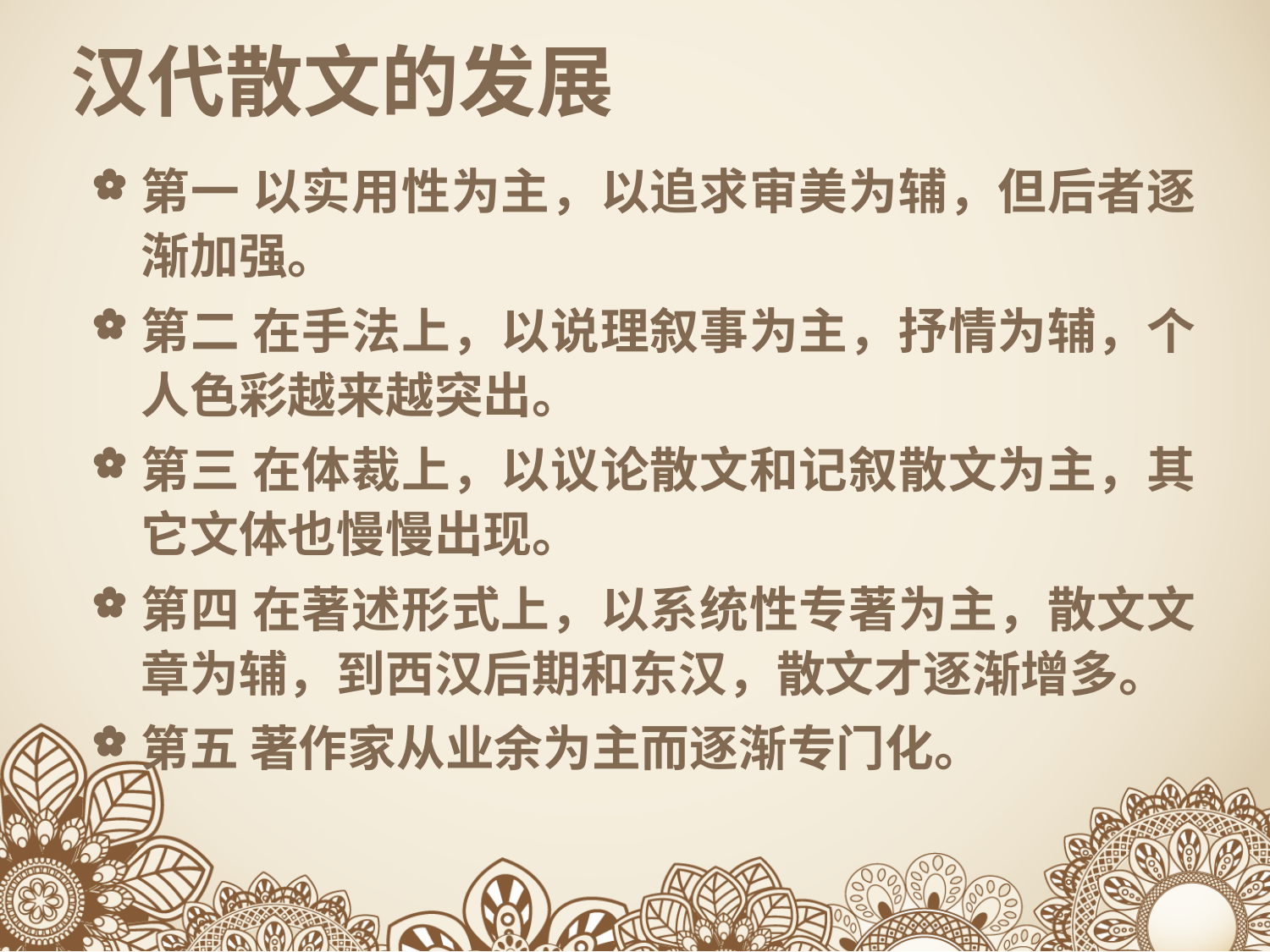

# 汉代散文的发展
第一 以实用性为主，以追求审美为辅，但后者逐渐加强。
第二 在手法上，以说理叙事为主，抒情为辅，个人色彩越来越突出。
第三 在体裁上，以议论散文和记叙散文为主，其它文体也慢慢出现。
第四 在著述形式上，以系统性专著为主，散文文章为辅，到西汉后期和东汉，散文才逐渐增多。
第五 著作家从业余为主而逐渐专门化。